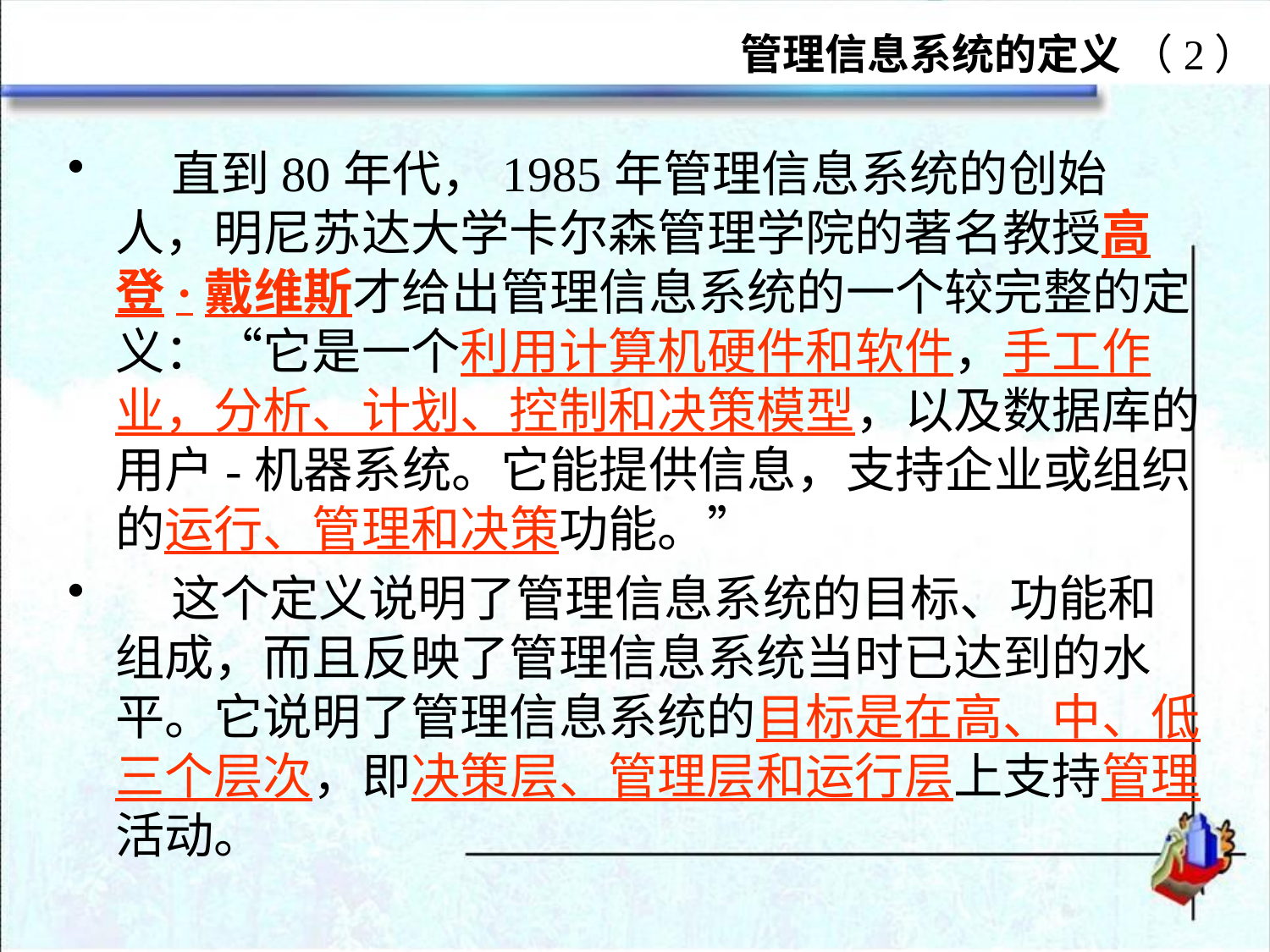

# 管理信息系统的定义 （2）
    直到80年代，1985年管理信息系统的创始人，明尼苏达大学卡尔森管理学院的著名教授高登·戴维斯才给出管理信息系统的一个较完整的定义：“它是一个利用计算机硬件和软件，手工作业，分析、计划、控制和决策模型，以及数据库的用户-机器系统。它能提供信息，支持企业或组织的运行、管理和决策功能。”
    这个定义说明了管理信息系统的目标、功能和组成，而且反映了管理信息系统当时已达到的水平。它说明了管理信息系统的目标是在高、中、低三个层次，即决策层、管理层和运行层上支持管理活动。